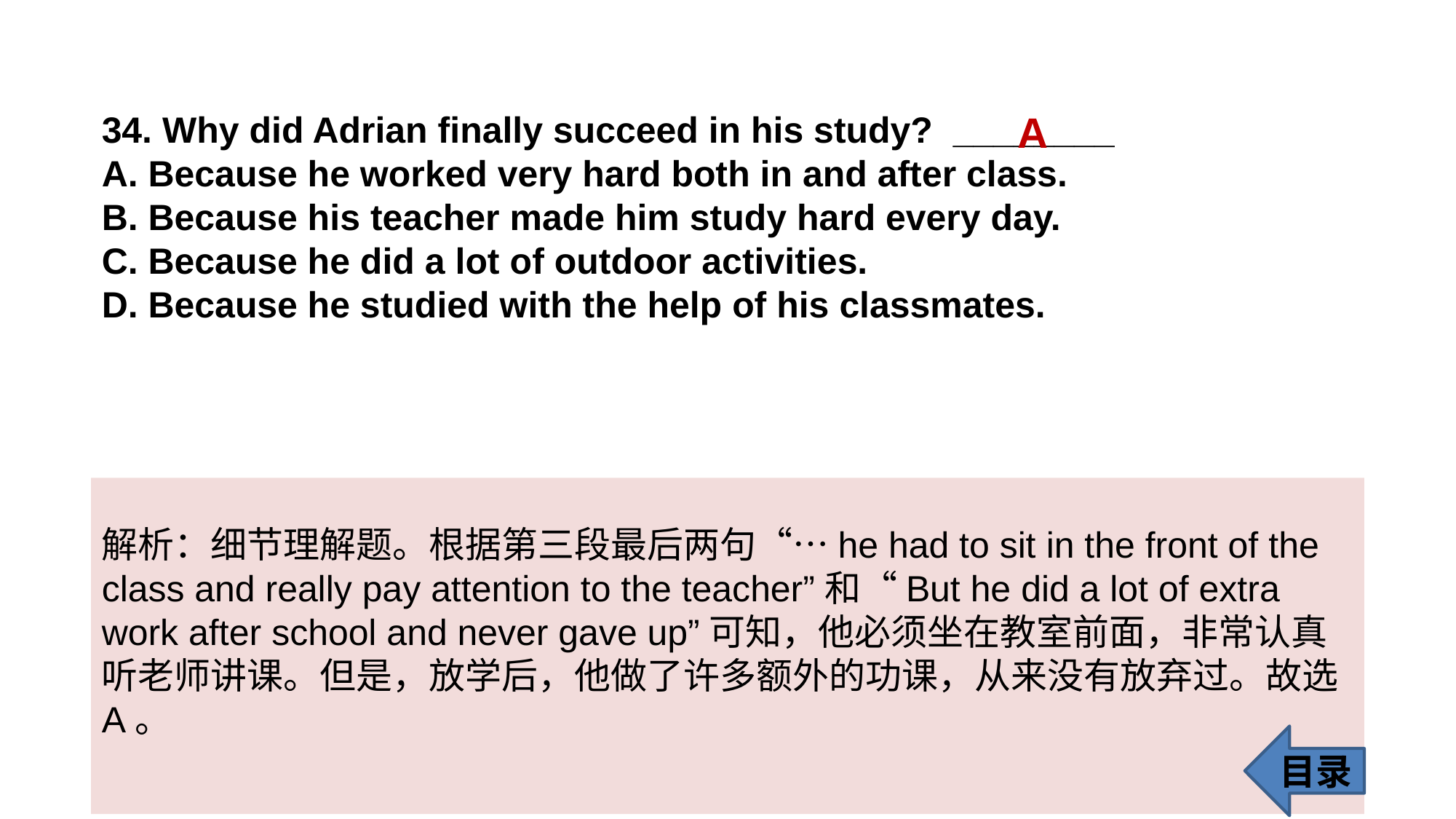

A
34. Why did Adrian finally succeed in his study?  ________
A. Because he worked very hard both in and after class.
B. Because his teacher made him study hard every day.
C. Because he did a lot of outdoor activities.
D. Because he studied with the help of his classmates.

解析：细节理解题。根据第三段最后两句“…he had to sit in the front of the class and really pay attention to the teacher”和“But he did a lot of extra work after school and never gave up”可知，他必须坐在教室前面，非常认真听老师讲课。但是，放学后，他做了许多额外的功课，从来没有放弃过。故选A。
目录
35